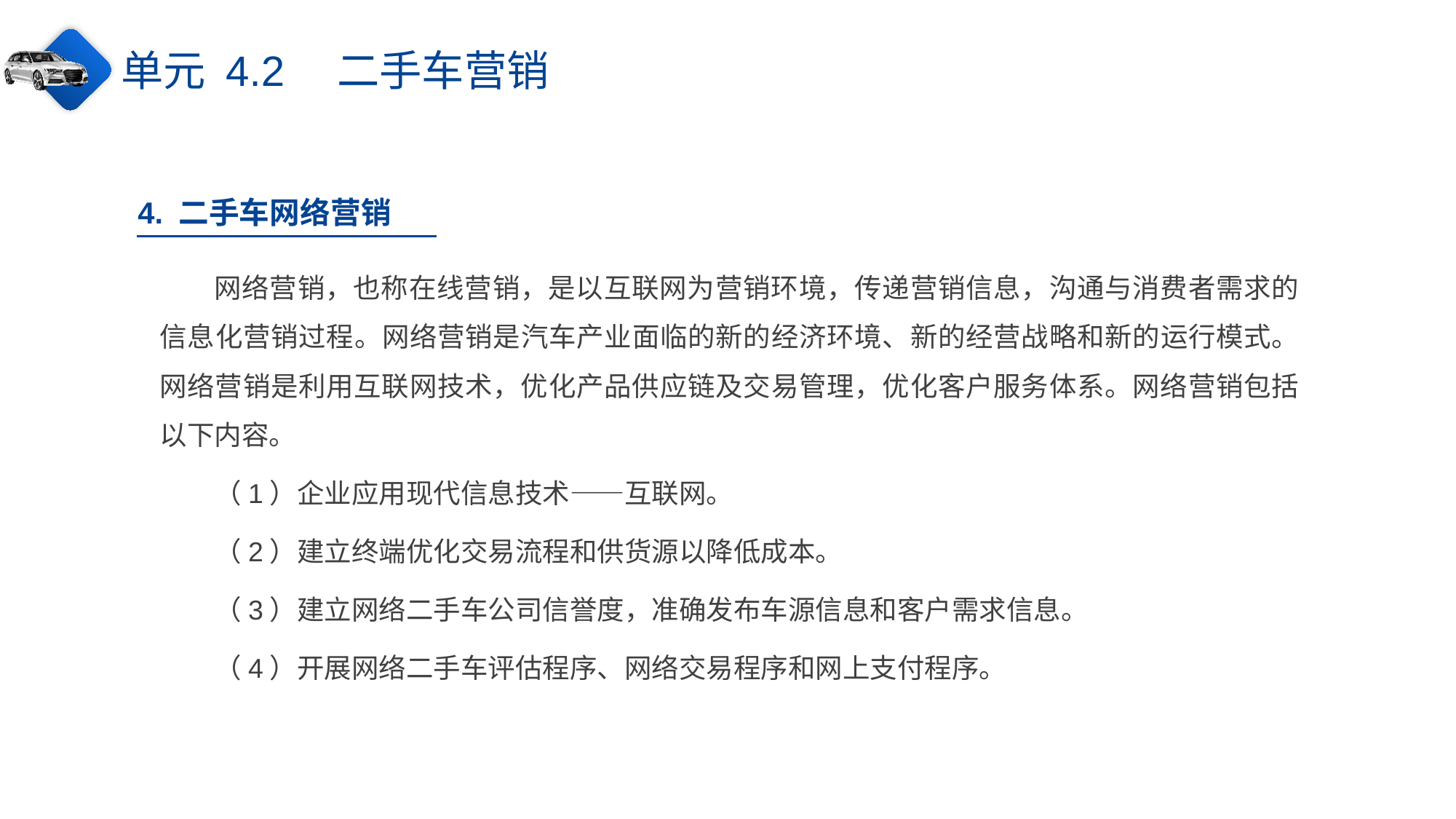

单元 4.2　二手车营销
4. 二手车网络营销
网络营销，也称在线营销，是以互联网为营销环境，传递营销信息，沟通与消费者需求的信息化营销过程。网络营销是汽车产业面临的新的经济环境、新的经营战略和新的运行模式。网络营销是利用互联网技术，优化产品供应链及交易管理，优化客户服务体系。网络营销包括以下内容。
（1）企业应用现代信息技术——互联网。
（2）建立终端优化交易流程和供货源以降低成本。
（3）建立网络二手车公司信誉度，准确发布车源信息和客户需求信息。
（4）开展网络二手车评估程序、网络交易程序和网上支付程序。